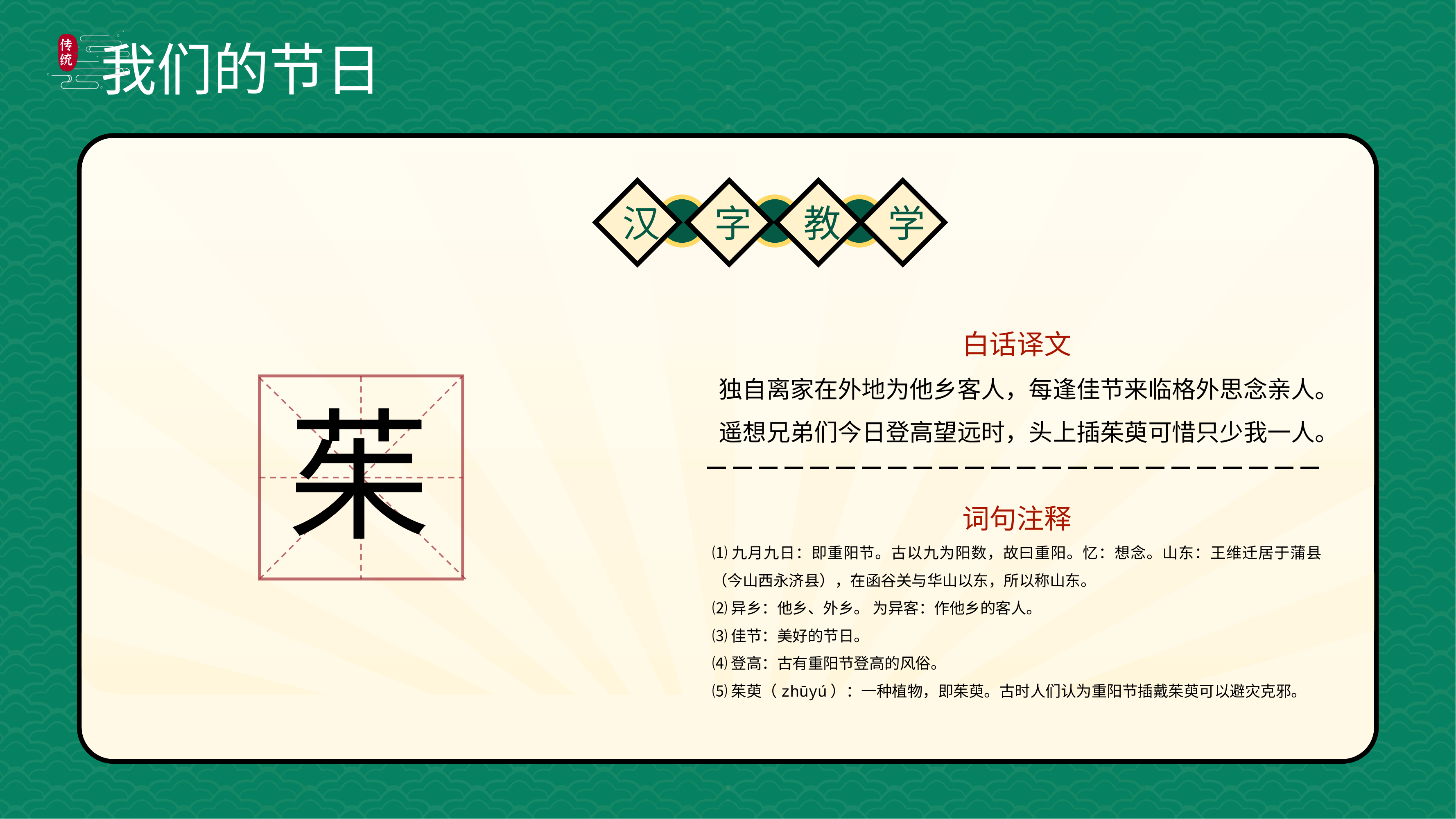

汉
字
教
学

白话译文
独自离家在外地为他乡客人，每逢佳节来临格外思念亲人。
遥想兄弟们今日登高望远时，头上插茱萸可惜只少我一人。
词句注释
⑴九月九日：即重阳节。古以九为阳数，故曰重阳。忆：想念。山东：王维迁居于蒲县（今山西永济县），在函谷关与华山以东，所以称山东。
⑵异乡：他乡、外乡。 为异客：作他乡的客人。
⑶佳节：美好的节日。
⑷登高：古有重阳节登高的风俗。
⑸茱萸（zhūyú）：一种植物，即茱萸。古时人们认为重阳节插戴茱萸可以避灾克邪。

茱